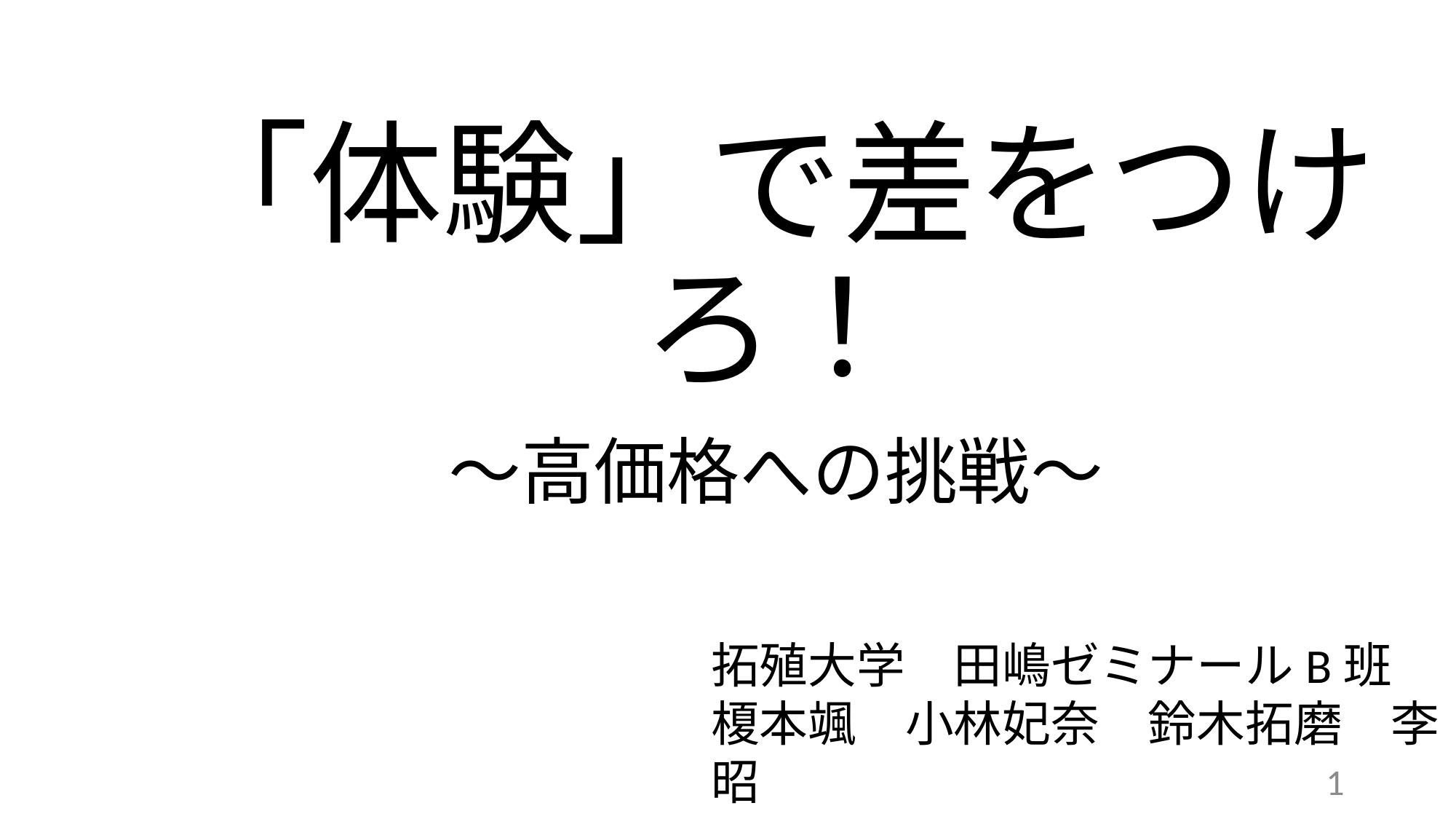

# 「体験」で差をつけろ！
～高価格への挑戦～
拓殖大学　田嶋ゼミナールB班
榎本颯　小林妃奈　鈴木拓磨　李昭
1